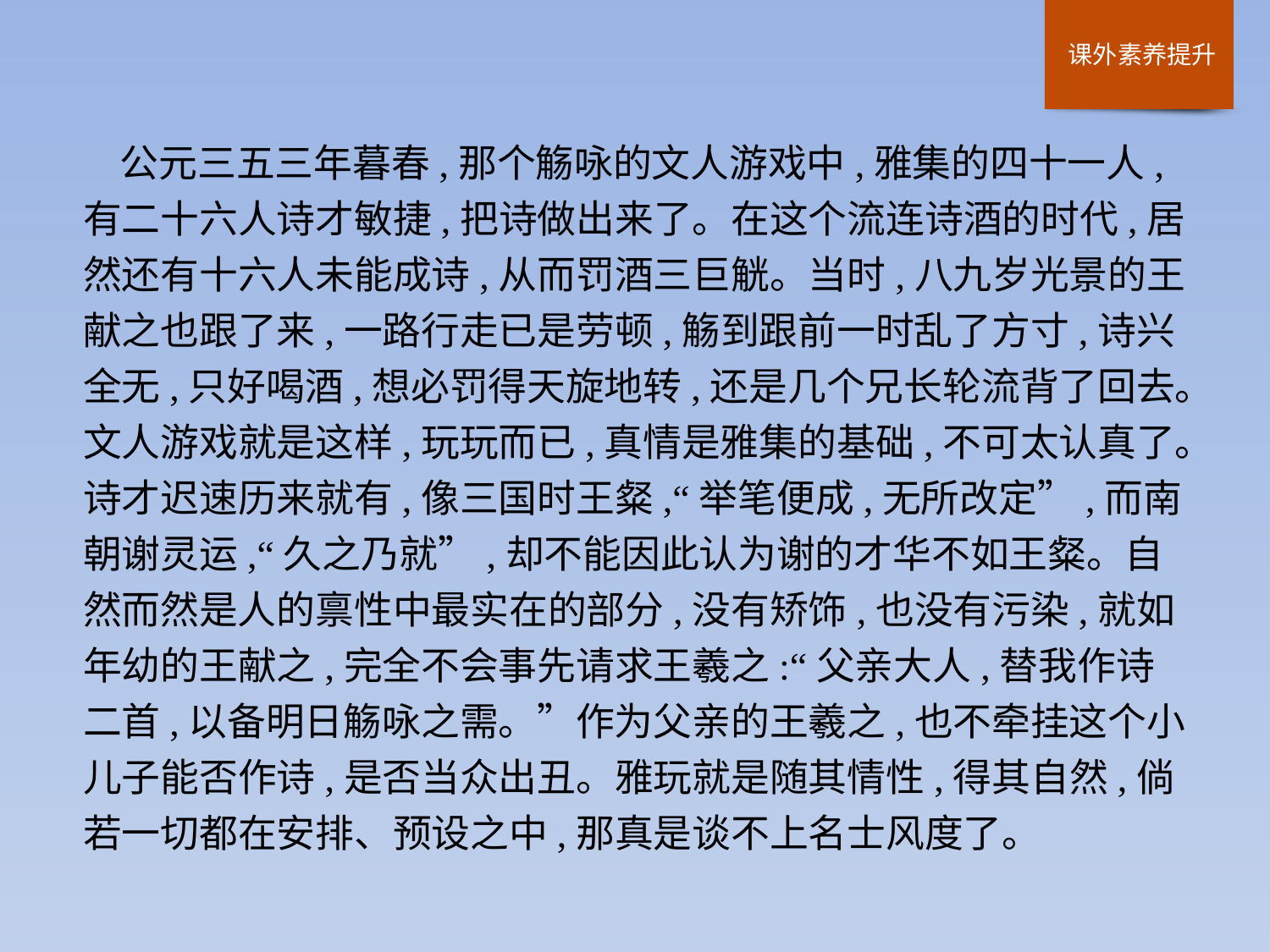

公元三五三年暮春,那个觞咏的文人游戏中,雅集的四十一人,有二十六人诗才敏捷,把诗做出来了。在这个流连诗酒的时代,居然还有十六人未能成诗,从而罚酒三巨觥。当时,八九岁光景的王献之也跟了来,一路行走已是劳顿,觞到跟前一时乱了方寸,诗兴全无,只好喝酒,想必罚得天旋地转,还是几个兄长轮流背了回去。文人游戏就是这样,玩玩而已,真情是雅集的基础,不可太认真了。诗才迟速历来就有,像三国时王粲,“举笔便成,无所改定”,而南朝谢灵运,“久之乃就”,却不能因此认为谢的才华不如王粲。自然而然是人的禀性中最实在的部分,没有矫饰,也没有污染,就如年幼的王献之,完全不会事先请求王羲之:“父亲大人,替我作诗二首,以备明日觞咏之需。”作为父亲的王羲之,也不牵挂这个小儿子能否作诗,是否当众出丑。雅玩就是随其情性,得其自然,倘若一切都在安排、预设之中,那真是谈不上名士风度了。